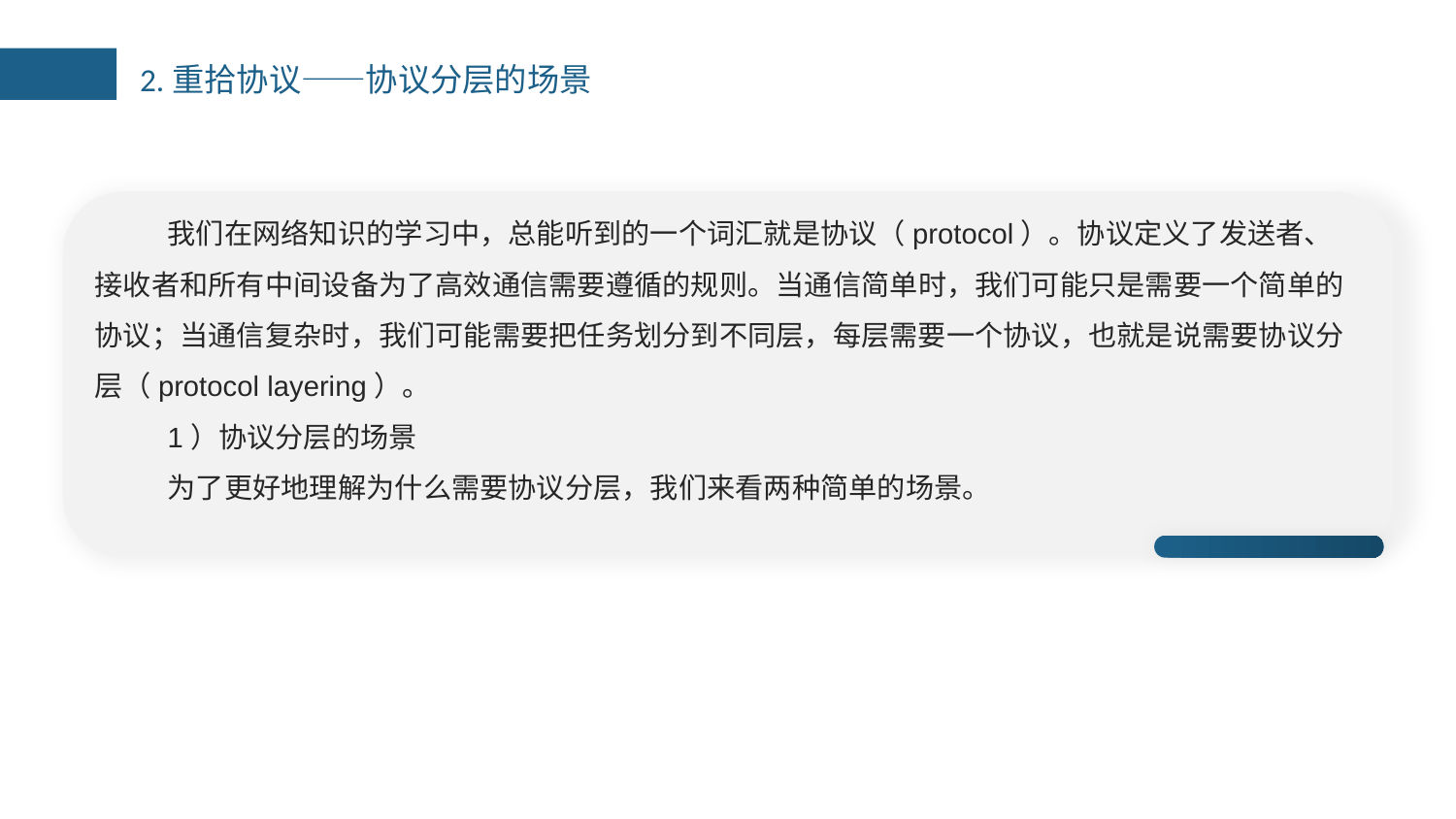

2.重拾协议——协议分层的场景

我们在网络知识的学习中，总能听到的一个词汇就是协议（protocol）。协议定义了发送者、接收者和所有中间设备为了高效通信需要遵循的规则。当通信简单时，我们可能只是需要一个简单的协议；当通信复杂时，我们可能需要把任务划分到不同层，每层需要一个协议，也就是说需要协议分层（protocol layering）。
1）协议分层的场景
为了更好地理解为什么需要协议分层，我们来看两种简单的场景。